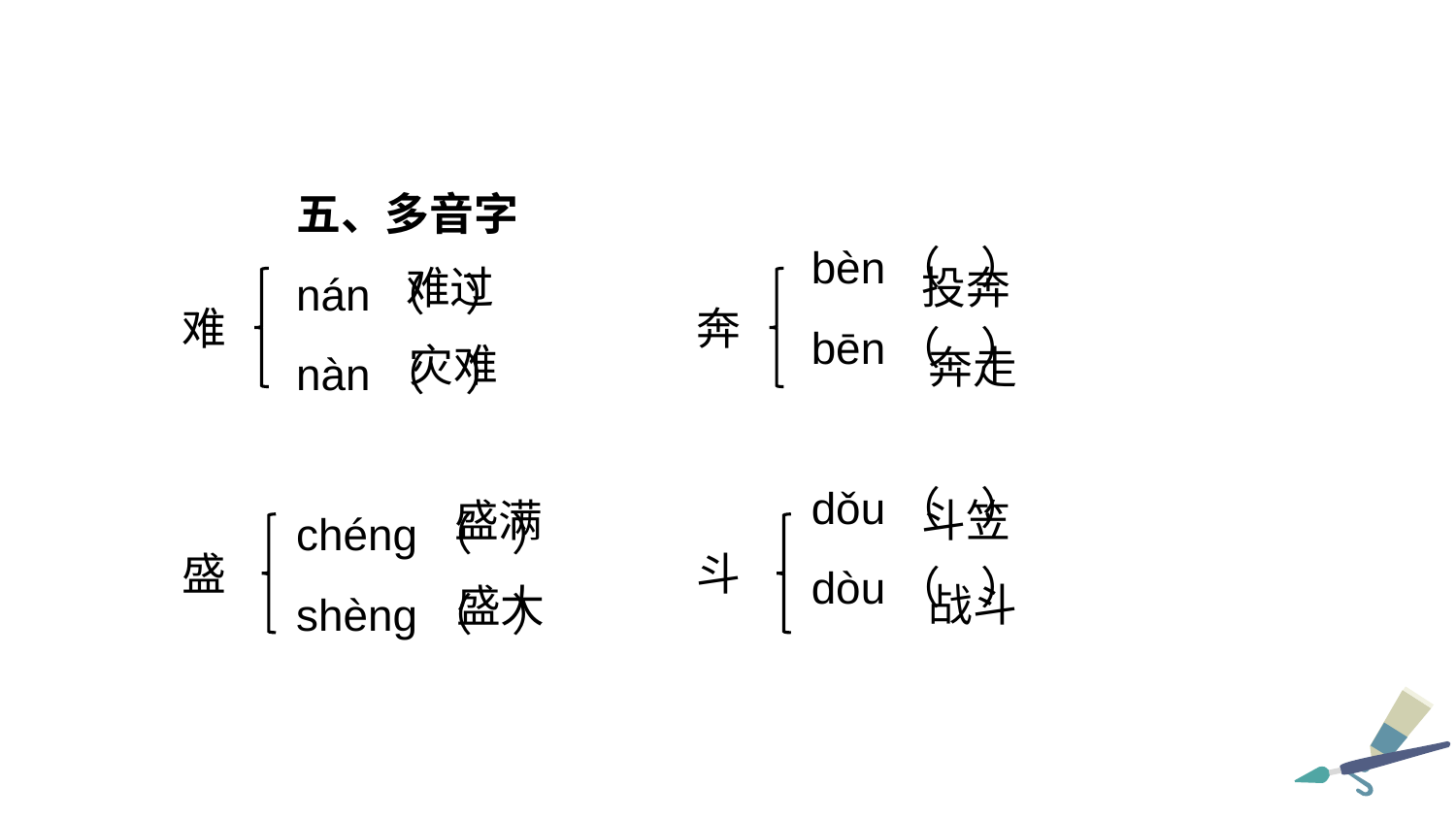

五、多音字
nán（    ）
nàn（    ）

chéng（    ）
shèng（    ）

bèn（    ）
bēn（    ）

dǒu（    ）
dòu（    ）
投奔
难过

难
奔
灾难
奔走
盛满
斗笠

盛
斗
战斗
盛大